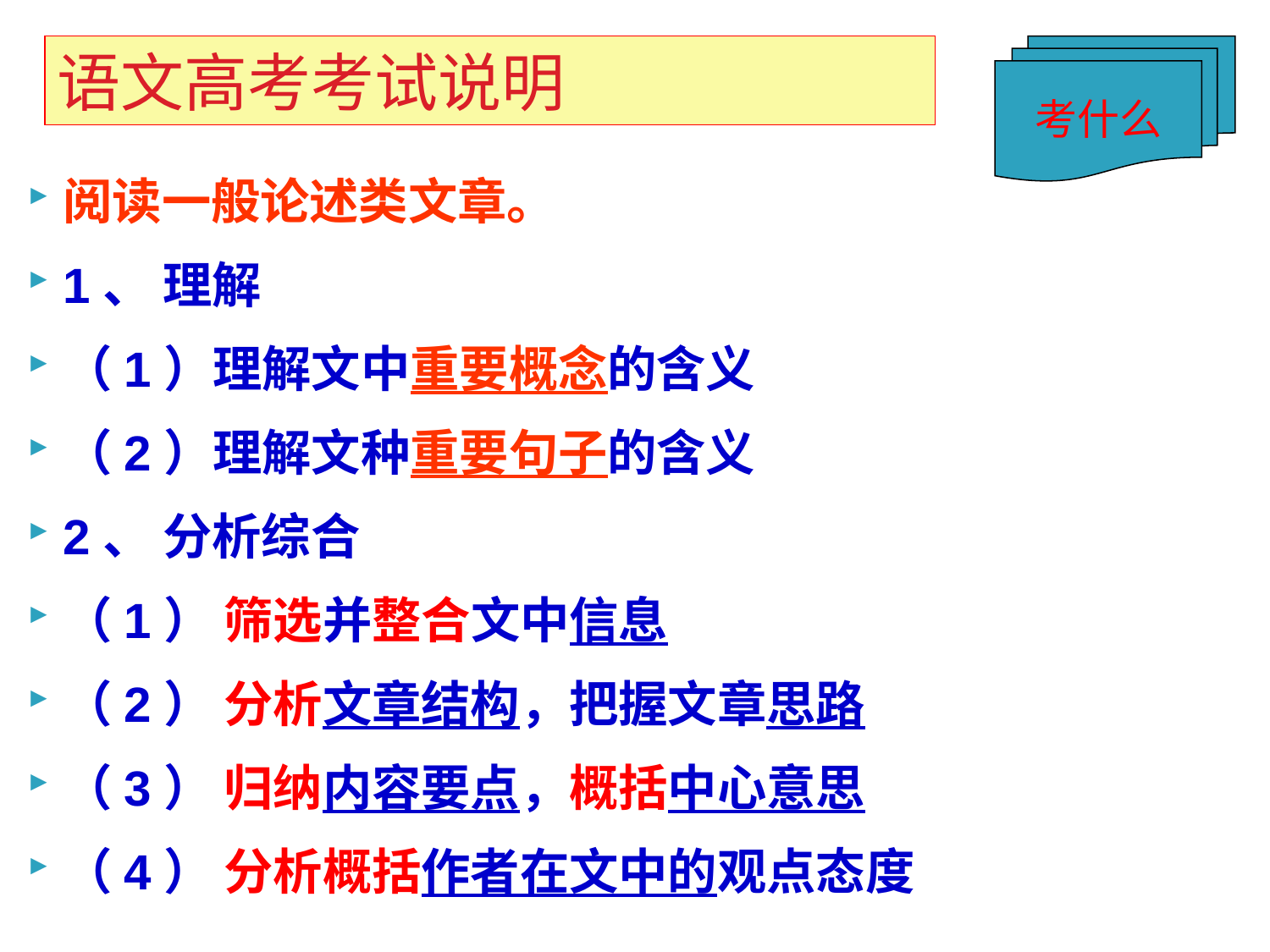

语文高考考试说明
考什么
阅读一般论述类文章。
1、 理解
（1）理解文中重要概念的含义
（2）理解文种重要句子的含义
2、 分析综合
（1） 筛选并整合文中信息
（2） 分析文章结构，把握文章思路
（3） 归纳内容要点，概括中心意思
（4） 分析概括作者在文中的观点态度